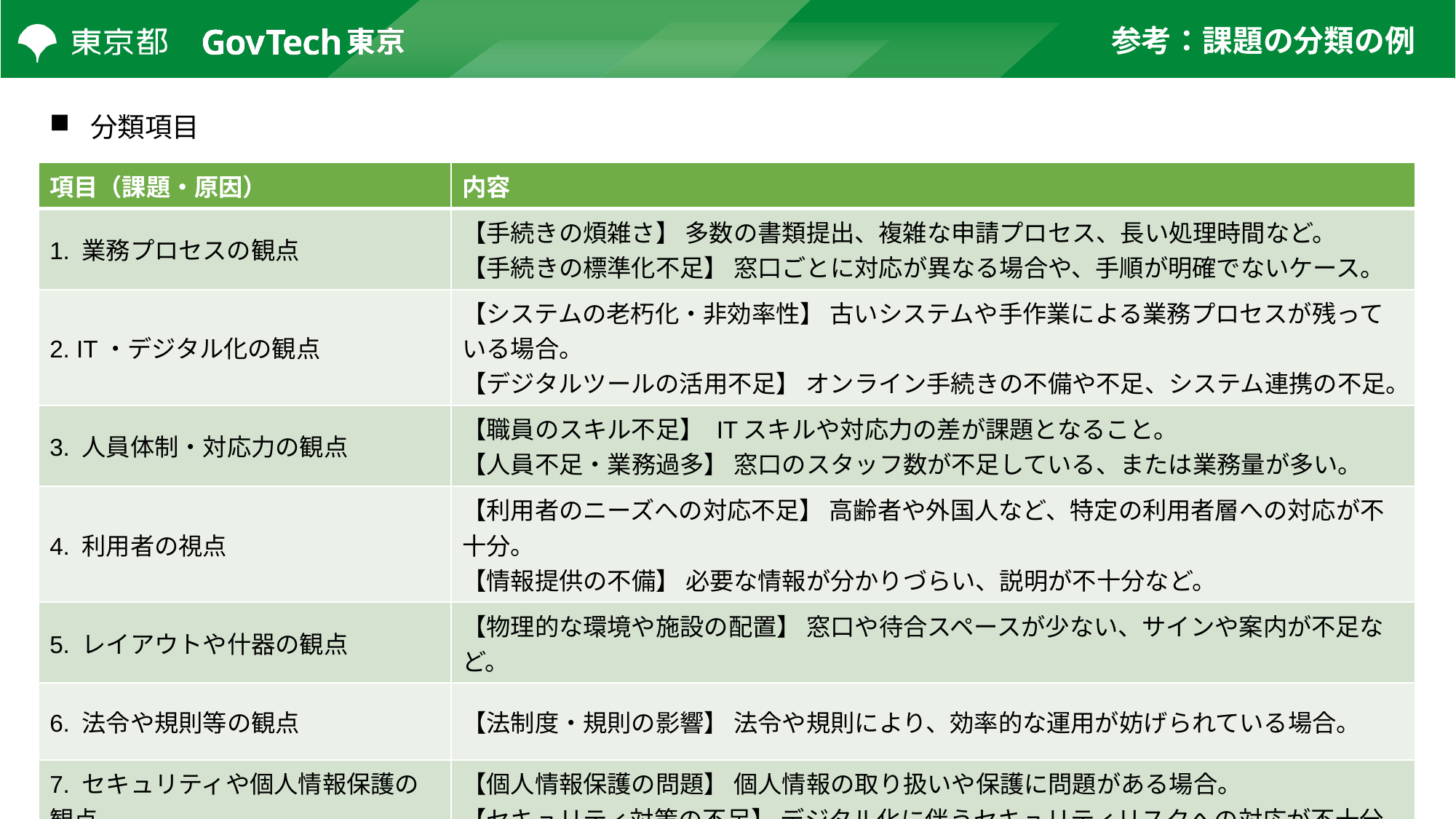

# 参考：課題の分類の例
分類項目

| 項目（課題・原因） | 内容 |
| --- | --- |
| 1. 業務プロセスの観点 | 【手続きの煩雑さ】 多数の書類提出、複雑な申請プロセス、長い処理時間など。 【手続きの標準化不足】 窓口ごとに対応が異なる場合や、手順が明確でないケース。 |
| 2. IT・デジタル化の観点 | 【システムの老朽化・非効率性】 古いシステムや手作業による業務プロセスが残っている場合。 【デジタルツールの活用不足】 オンライン手続きの不備や不足、システム連携の不足。 |
| 3. 人員体制・対応力の観点 | 【職員のスキル不足】 ITスキルや対応力の差が課題となること。 【人員不足・業務過多】 窓口のスタッフ数が不足している、または業務量が多い。 |
| 4. 利用者の視点 | 【利用者のニーズへの対応不足】 高齢者や外国人など、特定の利用者層への対応が不十分。 【情報提供の不備】 必要な情報が分かりづらい、説明が不十分など。 |
| 5. レイアウトや什器の観点 | 【物理的な環境や施設の配置】 窓口や待合スペースが少ない、サインや案内が不足など。 |
| 6. 法令や規則等の観点 | 【法制度・規則の影響】 法令や規則により、効率的な運用が妨げられている場合。 |
| 7. セキュリティや個人情報保護の観点 | 【個人情報保護の問題】 個人情報の取り扱いや保護に問題がある場合。 【セキュリティ対策の不足】 デジタル化に伴うセキュリティリスクへの対応が不十分。 |
© GovTechTokyo
5